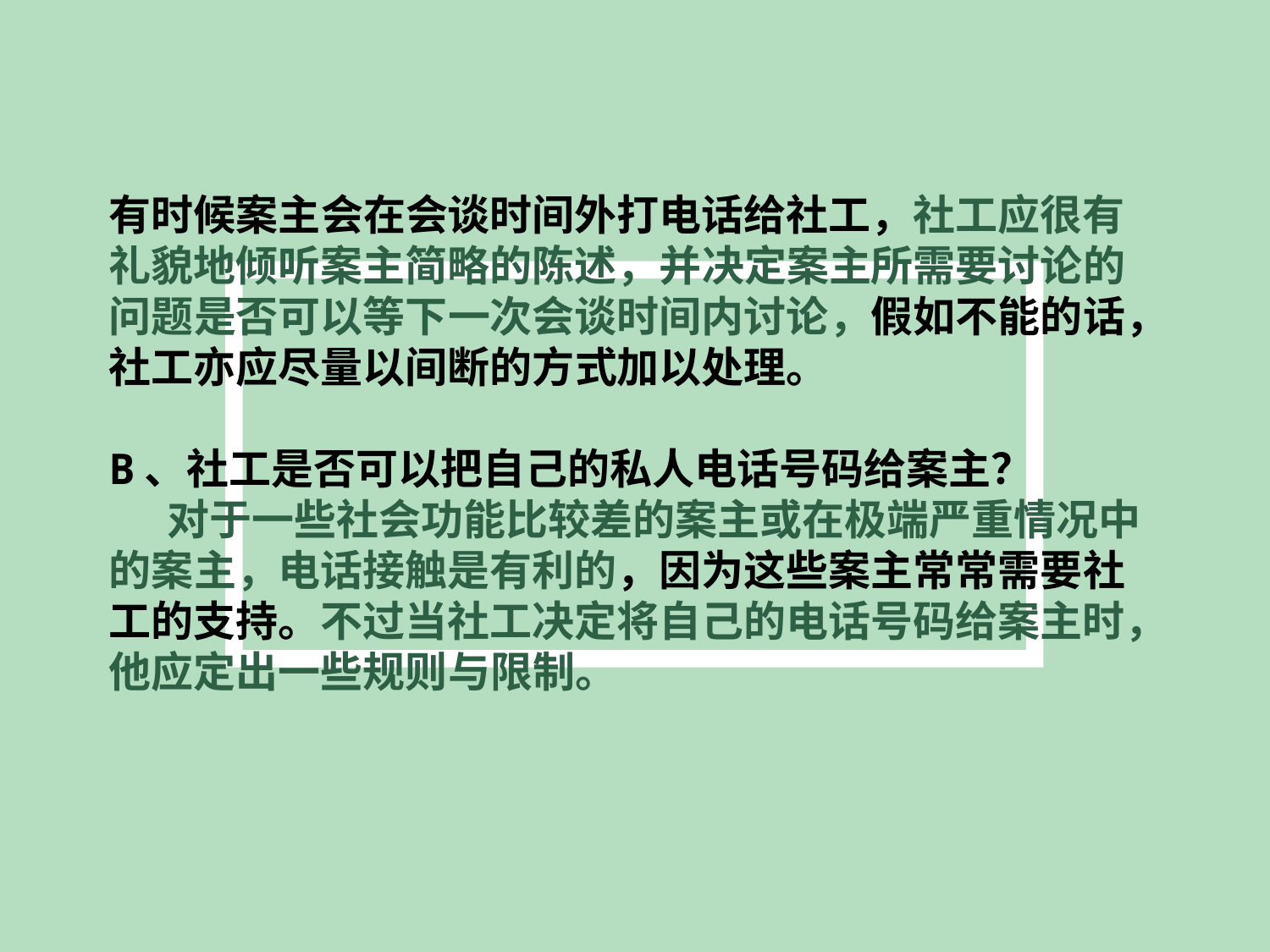

有时候案主会在会谈时间外打电话给社工，社工应很有礼貌地倾听案主简略的陈述，并决定案主所需要讨论的问题是否可以等下一次会谈时间内讨论，假如不能的话，社工亦应尽量以间断的方式加以处理。

B、社工是否可以把自己的私人电话号码给案主？
     对于一些社会功能比较差的案主或在极端严重情况中的案主，电话接触是有利的，因为这些案主常常需要社工的支持。不过当社工决定将自己的电话号码给案主时，他应定出一些规则与限制。